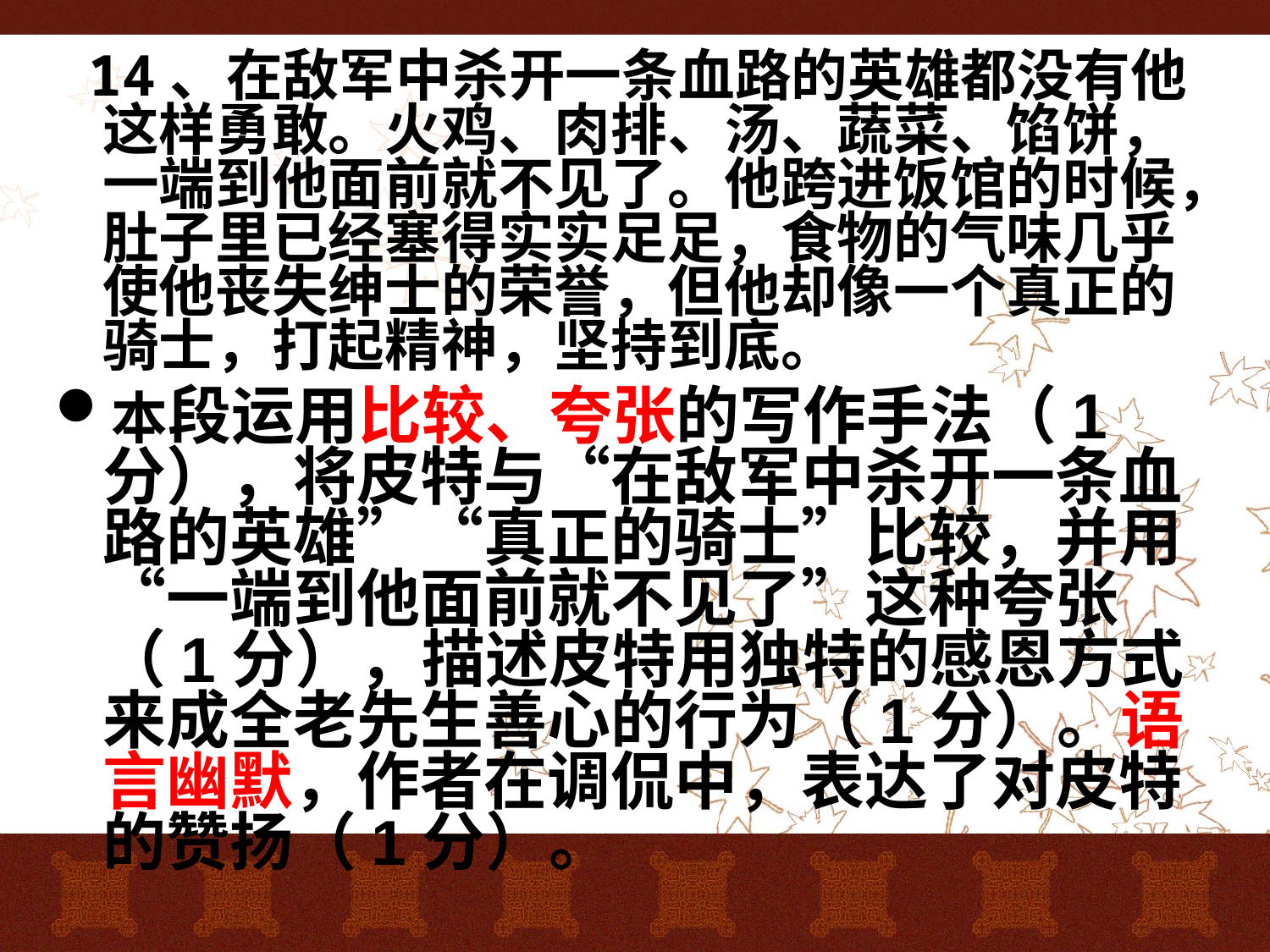

14、在敌军中杀开一条血路的英雄都没有他这样勇敢。火鸡、肉排、汤、蔬菜、馅饼，一端到他面前就不见了。他跨进饭馆的时候，肚子里已经塞得实实足足，食物的气味几乎使他丧失绅士的荣誉，但他却像一个真正的骑士，打起精神，坚持到底。
本段运用比较、夸张的写作手法（1分），将皮特与“在敌军中杀开一条血路的英雄”“真正的骑士”比较，并用“一端到他面前就不见了”这种夸张（1分），描述皮特用独特的感恩方式来成全老先生善心的行为（1分）。语言幽默，作者在调侃中，表达了对皮特的赞扬（1分）。